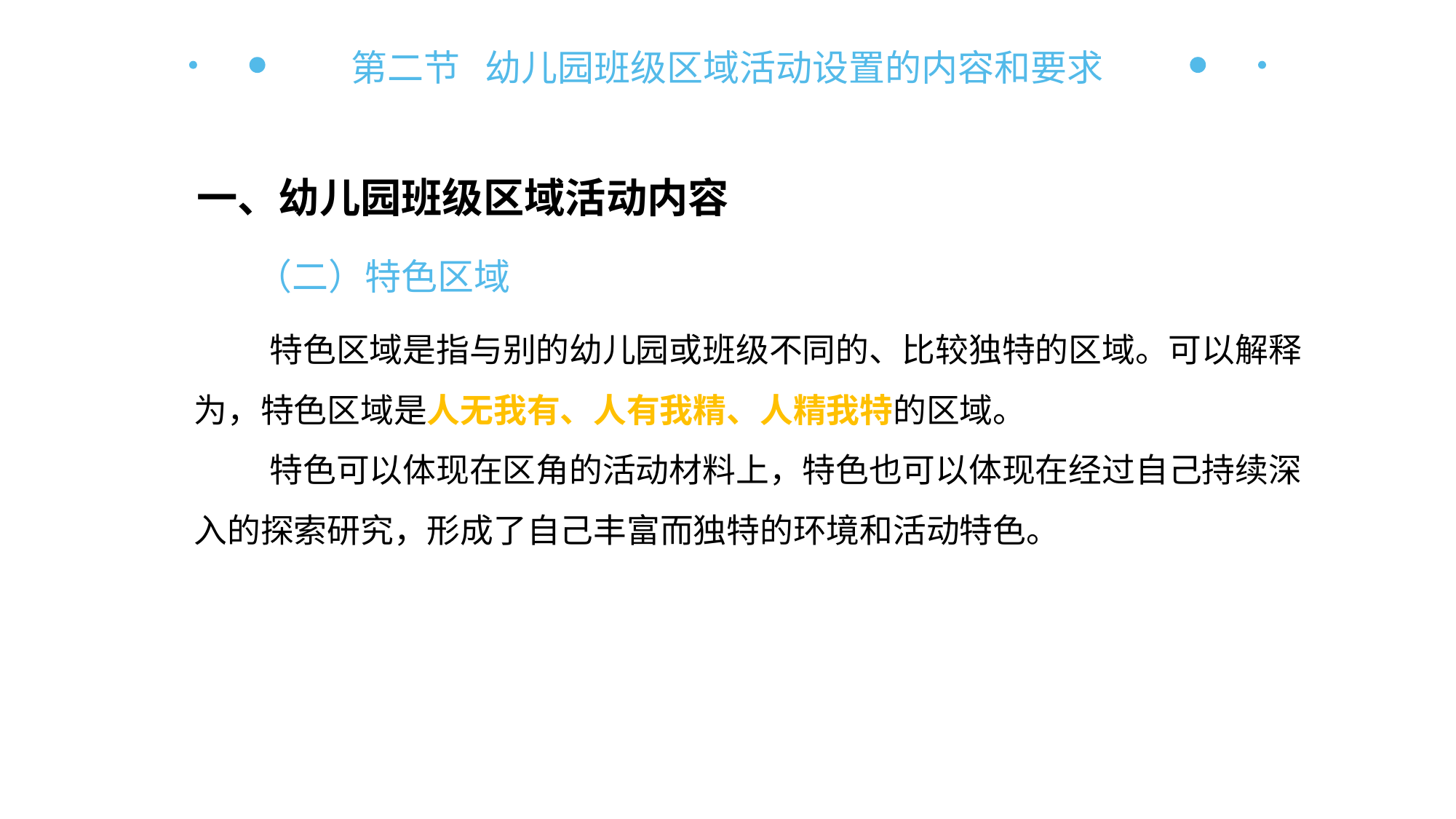

第二节   幼儿园班级区域活动设置的内容和要求

一、幼儿园班级区域活动内容
（二）特色区域
特色区域是指与别的幼儿园或班级不同的、比较独特的区域。可以解释为，特色区域是人无我有、人有我精、人精我特的区域。
特色可以体现在区角的活动材料上，特色也可以体现在经过自己持续深入的探索研究，形成了自己丰富而独特的环境和活动特色。